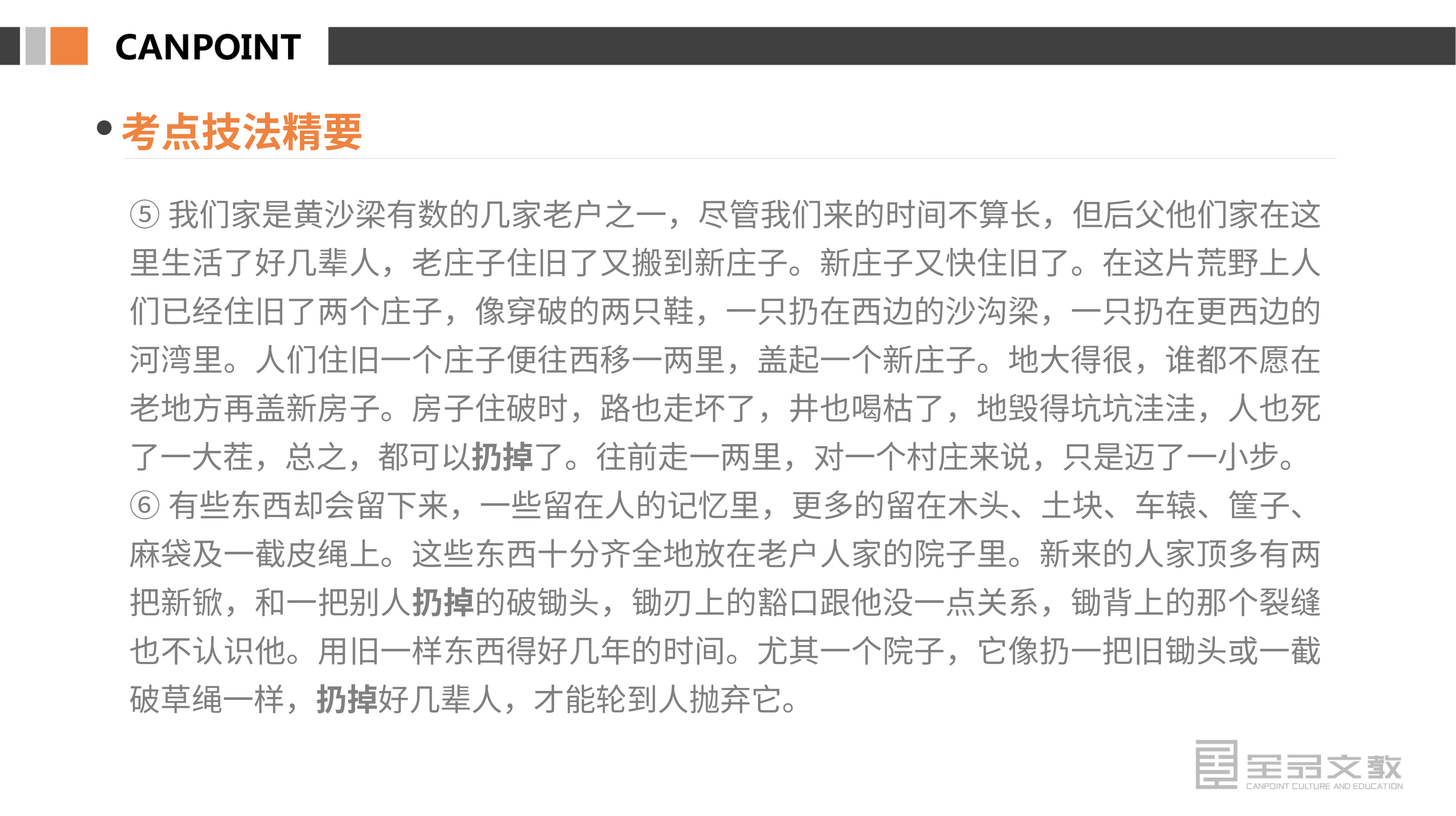

考点技法精要

⑤我们家是黄沙梁有数的几家老户之一，尽管我们来的时间不算长，但后父他们家在这里生活了好几辈人，老庄子住旧了又搬到新庄子。新庄子又快住旧了。在这片荒野上人们已经住旧了两个庄子，像穿破的两只鞋，一只扔在西边的沙沟梁，一只扔在更西边的河湾里。人们住旧一个庄子便往西移一两里，盖起一个新庄子。地大得很，谁都不愿在老地方再盖新房子。房子住破时，路也走坏了，井也喝枯了，地毁得坑坑洼洼，人也死了一大茬，总之，都可以扔掉了。往前走一两里，对一个村庄来说，只是迈了一小步。
⑥有些东西却会留下来，一些留在人的记忆里，更多的留在木头、土块、车辕、筐子、麻袋及一截皮绳上。这些东西十分齐全地放在老户人家的院子里。新来的人家顶多有两把新锨，和一把别人扔掉的破锄头，锄刃上的豁口跟他没一点关系，锄背上的那个裂缝也不认识他。用旧一样东西得好几年的时间。尤其一个院子，它像扔一把旧锄头或一截破草绳一样，扔掉好几辈人，才能轮到人抛弃它。